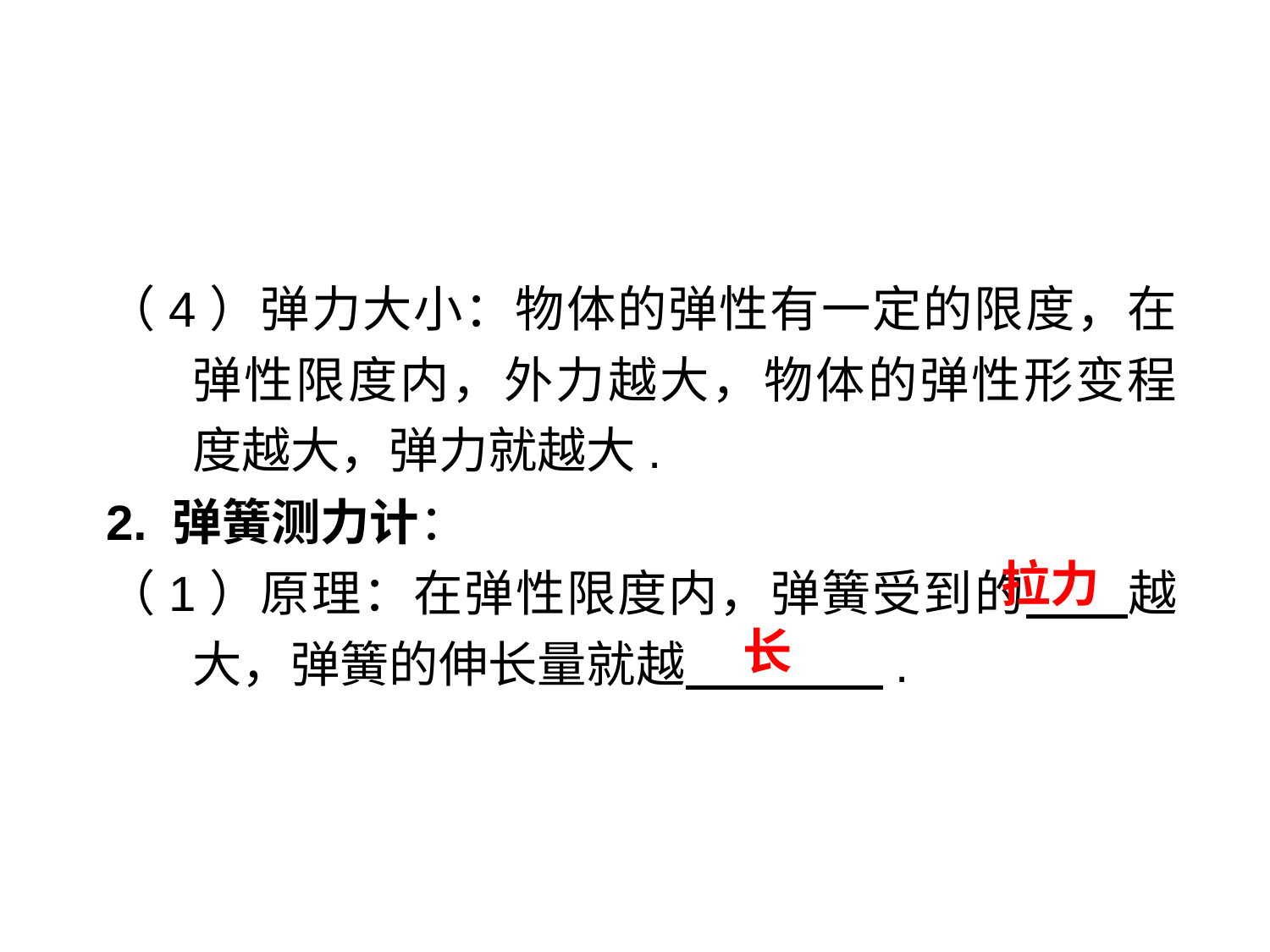

（4）弹力大小：物体的弹性有一定的限度，在弹性限度内，外力越大，物体的弹性形变程度越大，弹力就越大.
2. 弹簧测力计：
（1）原理：在弹性限度内，弹簧受到的　    越大，弹簧的伸长量就越　         　.
拉力
长